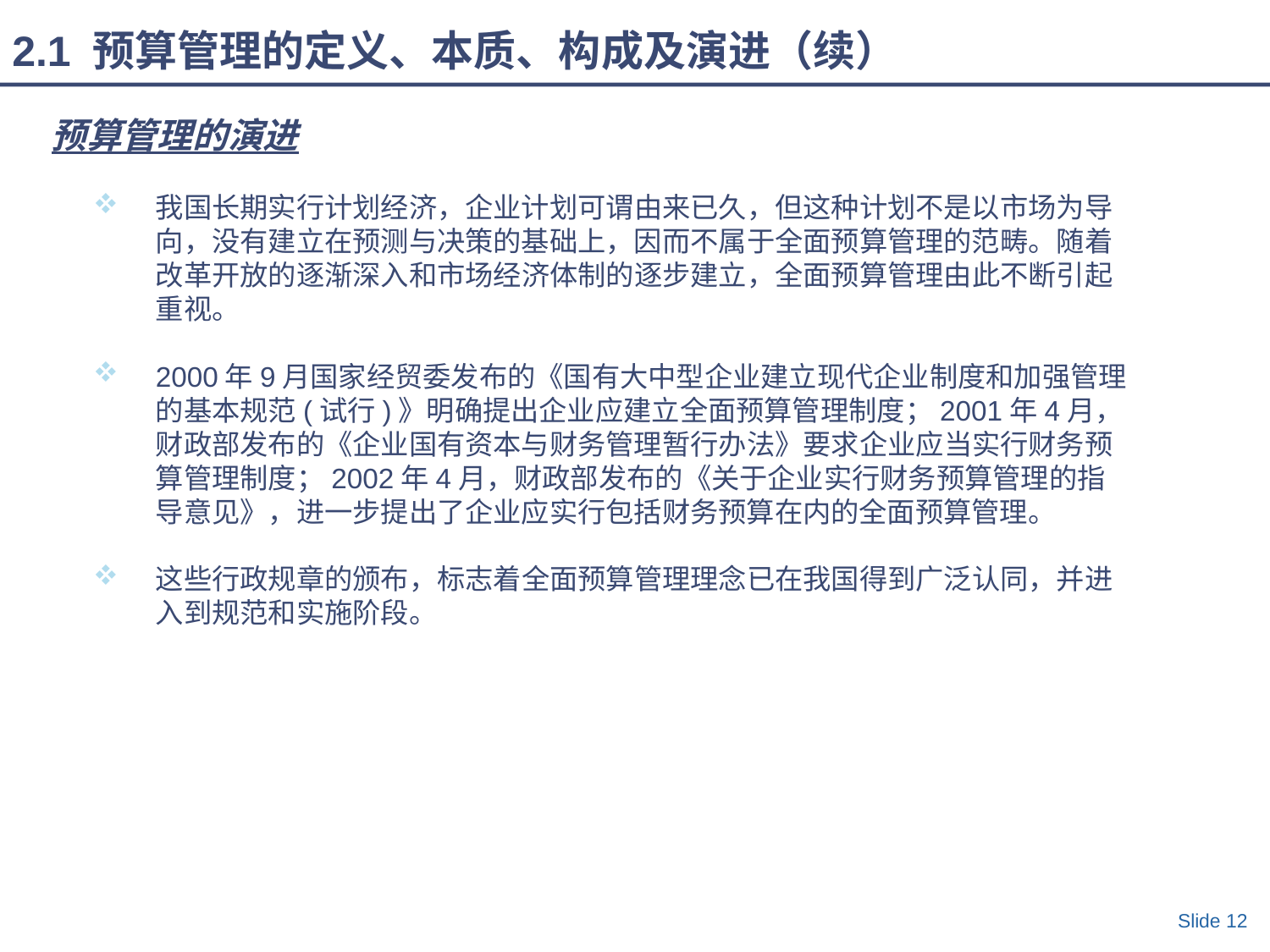

2.1 预算管理的定义、本质、构成及演进（续）

预算管理的演进
我国长期实行计划经济，企业计划可谓由来已久，但这种计划不是以市场为导向，没有建立在预测与决策的基础上，因而不属于全面预算管理的范畴。随着改革开放的逐渐深入和市场经济体制的逐步建立，全面预算管理由此不断引起重视。

2000年9月国家经贸委发布的《国有大中型企业建立现代企业制度和加强管理的基本规范(试行)》明确提出企业应建立全面预算管理制度；2001年4月，财政部发布的《企业国有资本与财务管理暂行办法》要求企业应当实行财务预算管理制度；2002年4月，财政部发布的《关于企业实行财务预算管理的指导意见》，进一步提出了企业应实行包括财务预算在内的全面预算管理。

这些行政规章的颁布，标志着全面预算管理理念已在我国得到广泛认同，并进入到规范和实施阶段。

Slide 12